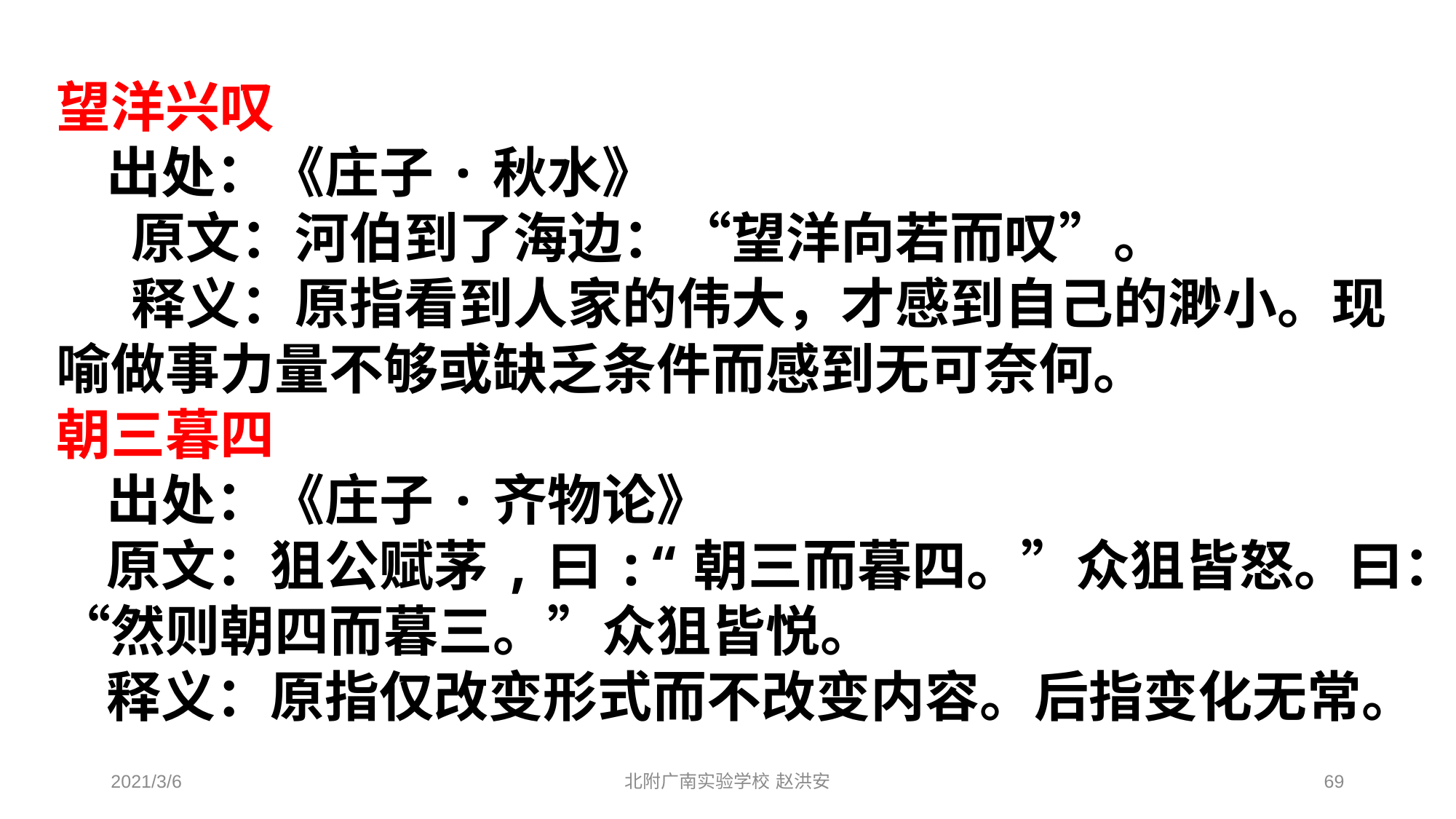

望洋兴叹
   出处：《庄子·秋水》
     原文：河伯到了海边：“望洋向若而叹”。
     释义：原指看到人家的伟大，才感到自己的渺小。现喻做事力量不够或缺乏条件而感到无可奈何。
朝三暮四
   出处：《庄子·齐物论》
   原文：狙公赋茅,曰:“朝三而暮四。”众狙皆怒。曰：“然则朝四而暮三。”众狙皆悦。
   释义：原指仅改变形式而不改变内容。后指变化无常。
2021/3/6
北附广南实验学校 赵洪安
69